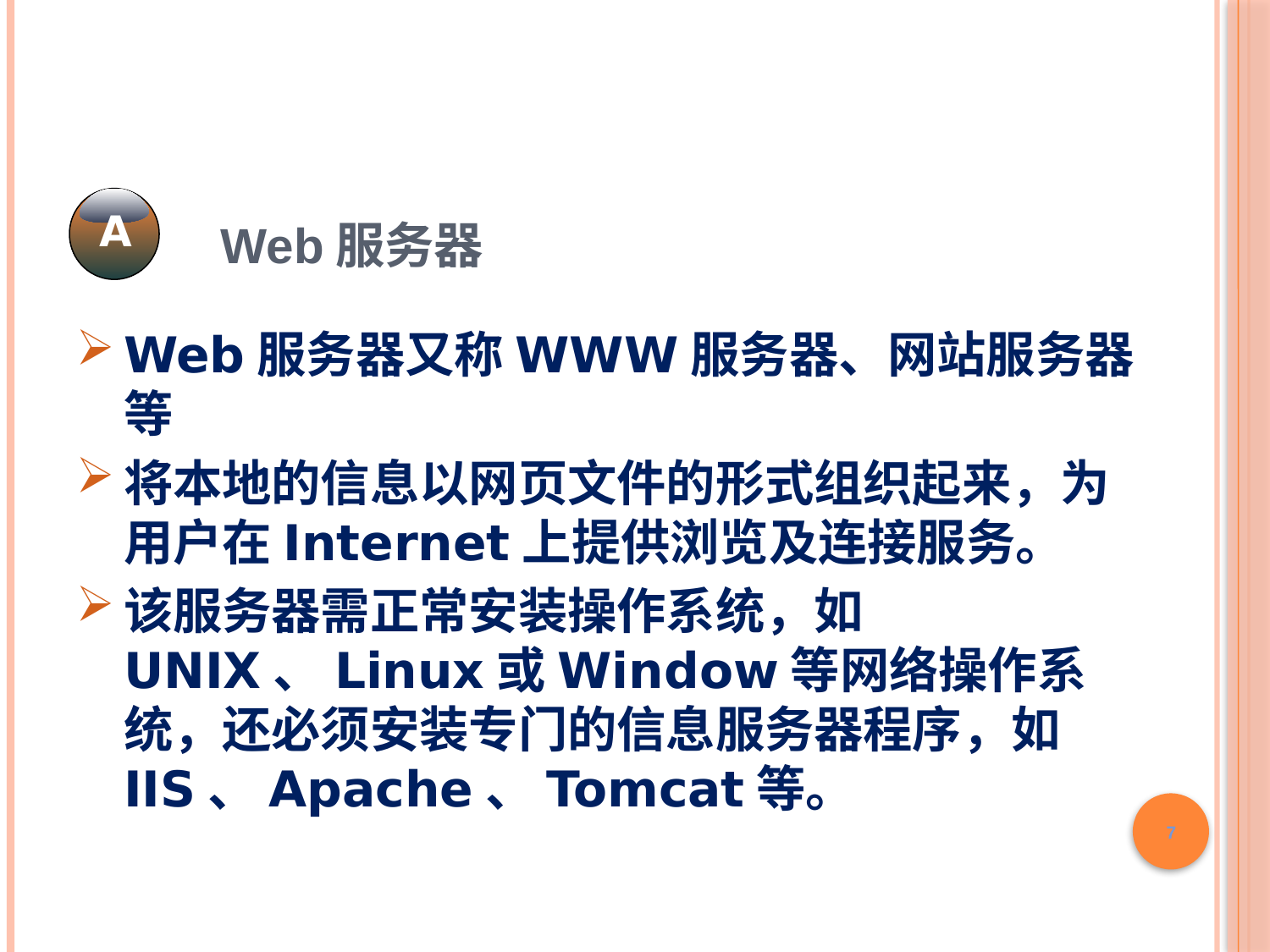

A
Web服务器
Web服务器又称WWW服务器、网站服务器等
将本地的信息以网页文件的形式组织起来，为用户在Internet上提供浏览及连接服务。
该服务器需正常安装操作系统，如UNIX、Linux或Window等网络操作系统，还必须安装专门的信息服务器程序，如IIS、Apache、Tomcat等。

7